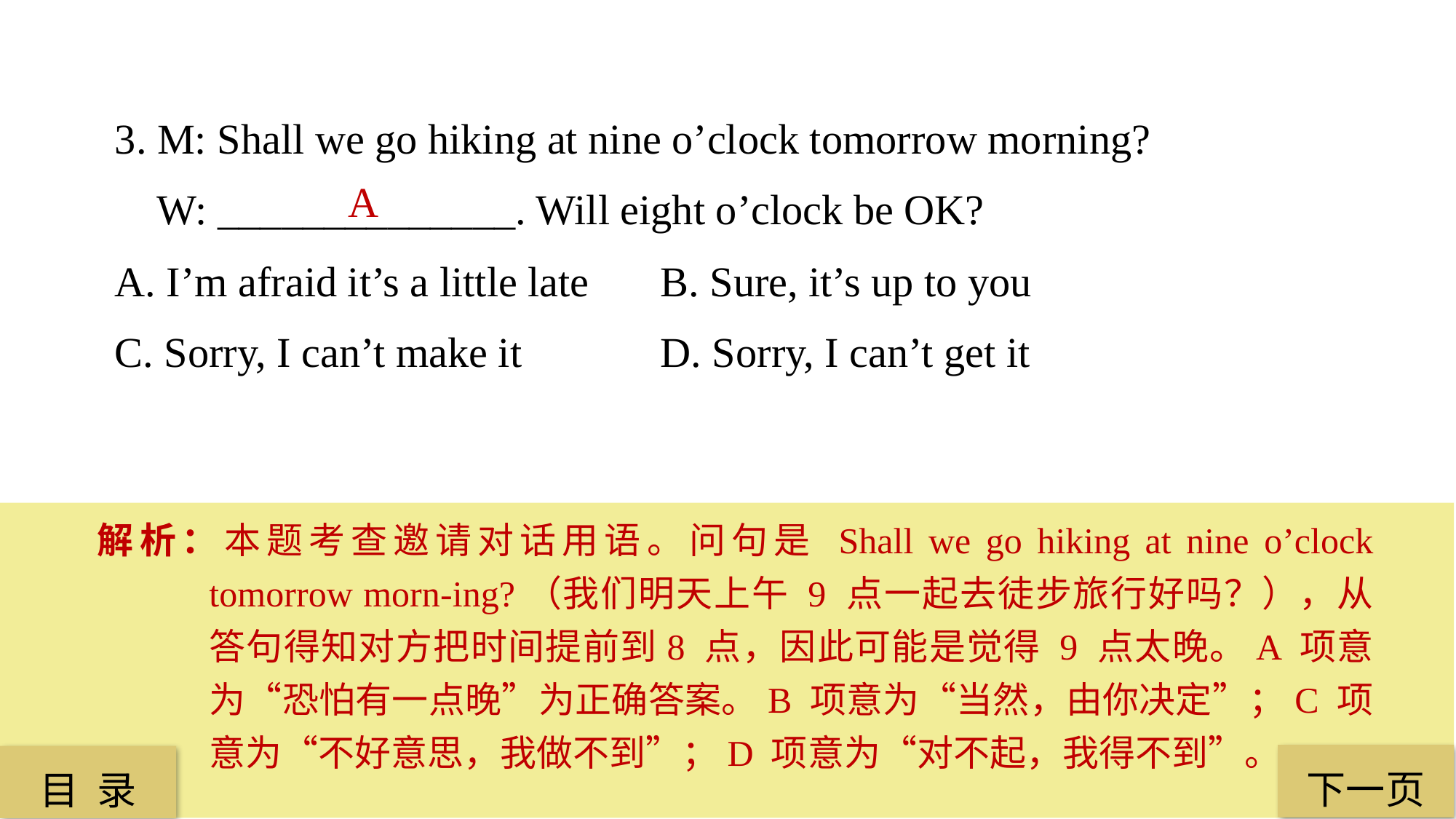

3. M: Shall we go hiking at nine o’clock tomorrow morning?
    W: ______________. Will eight o’clock be OK?
A. I’m afraid it’s a little late 	B. Sure, it’s up to you
C. Sorry, I can’t make it 		D. Sorry, I can’t get it
 A
解析：本题考查邀请对话用语。问句是 Shall we go hiking at nine o’clock tomorrow morn-ing?（我们明天上午 9 点一起去徒步旅行好吗？），从答句得知对方把时间提前到8 点，因此可能是觉得 9 点太晚。A 项意为“恐怕有一点晚”为正确答案。B 项意为“当然，由你决定”；C 项意为“不好意思，我做不到”；D 项意为“对不起，我得不到”。